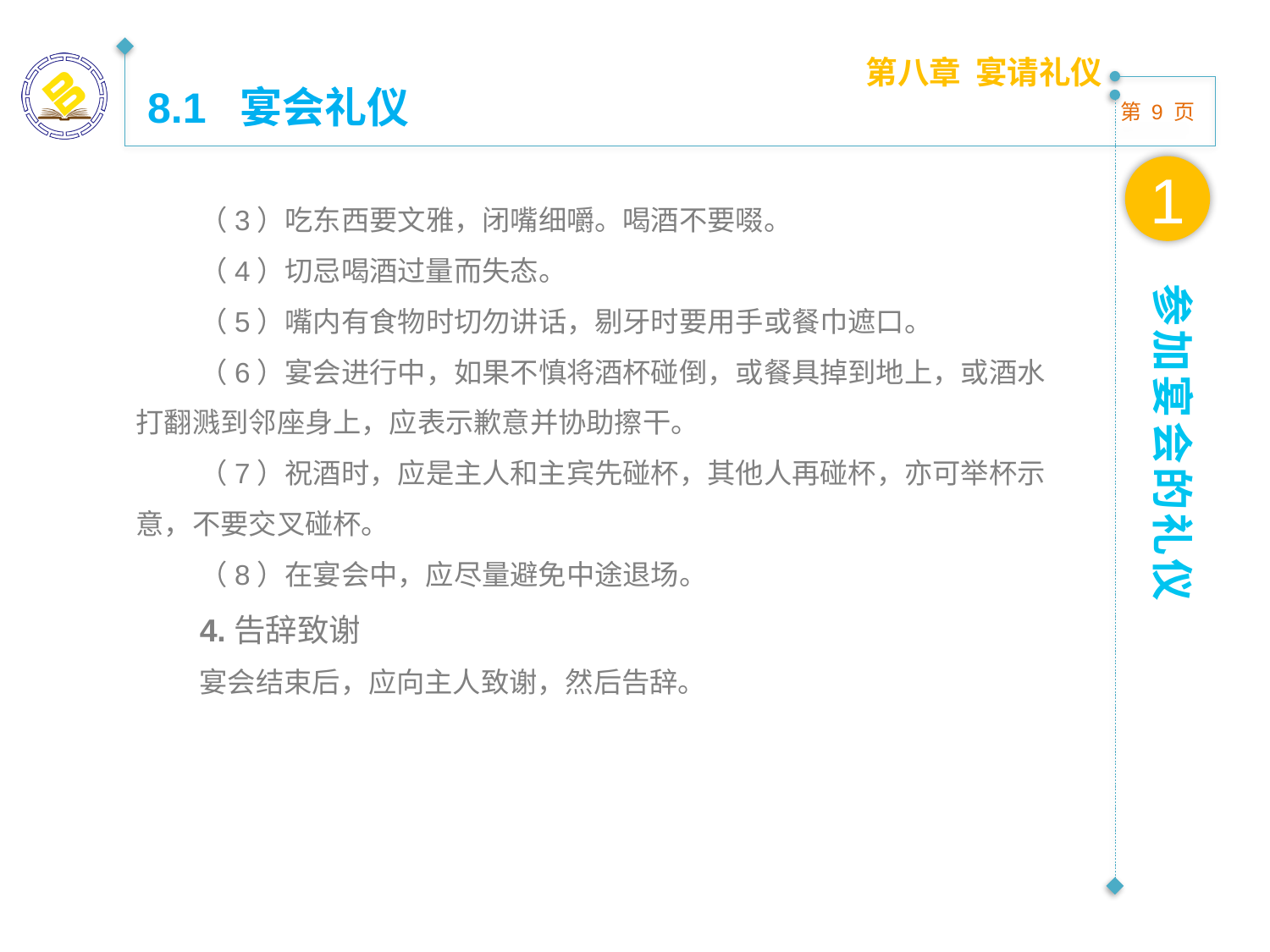

第八章  宴请礼仪
8.1  宴会礼仪
1
（3）吃东西要文雅，闭嘴细嚼。喝酒不要啜。
（4）切忌喝酒过量而失态。
（5）嘴内有食物时切勿讲话，剔牙时要用手或餐巾遮口。
（6）宴会进行中，如果不慎将酒杯碰倒，或餐具掉到地上，或酒水打翻溅到邻座身上，应表示歉意并协助擦干。
（7）祝酒时，应是主人和主宾先碰杯，其他人再碰杯，亦可举杯示意，不要交叉碰杯。
（8）在宴会中，应尽量避免中途退场。
4.告辞致谢
宴会结束后，应向主人致谢，然后告辞。
参加宴会的礼仪